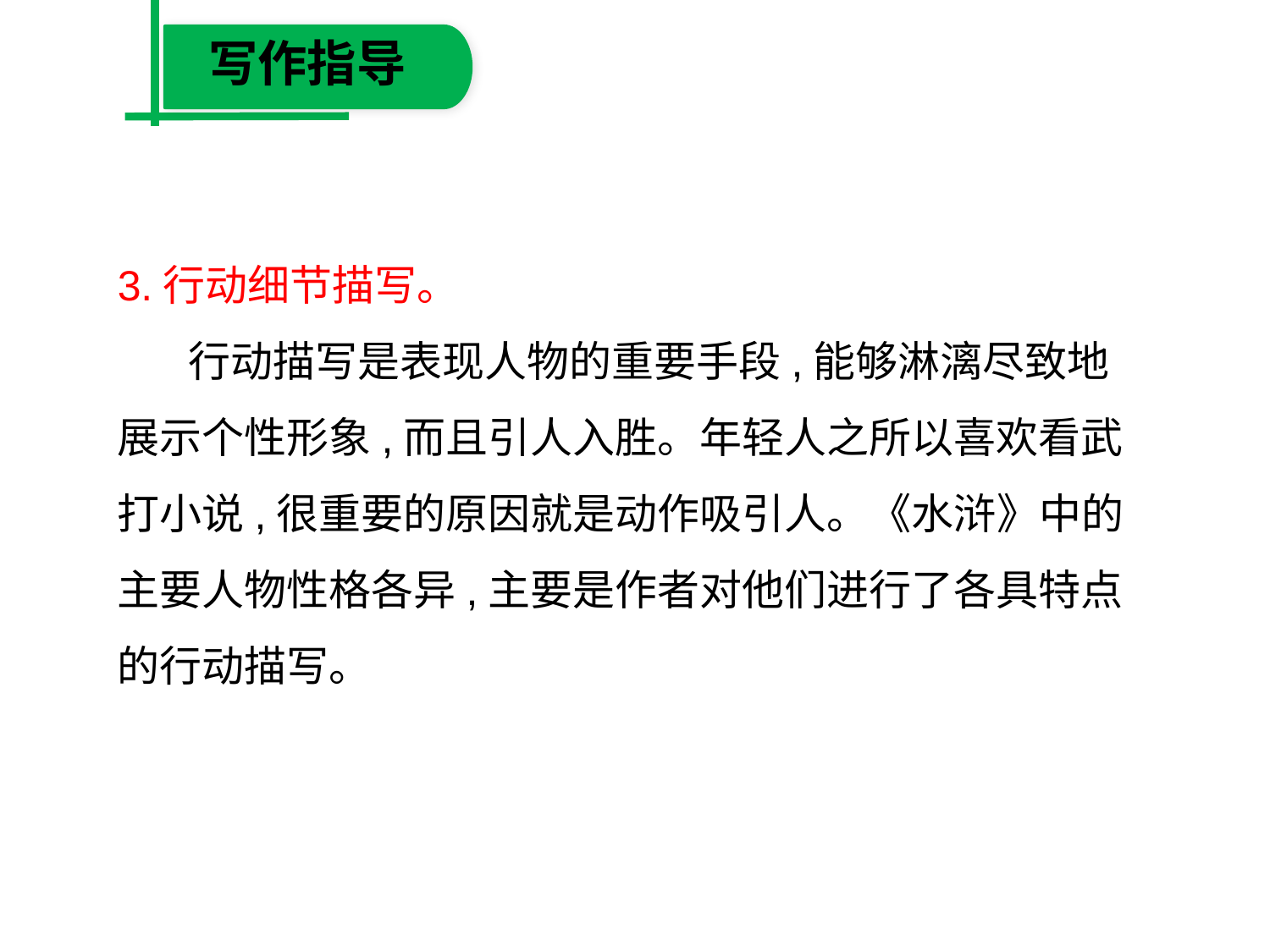

写作指导
3.行动细节描写。
　   行动描写是表现人物的重要手段,能够淋漓尽致地展示个性形象,而且引人入胜。年轻人之所以喜欢看武打小说,很重要的原因就是动作吸引人。《水浒》中的主要人物性格各异,主要是作者对他们进行了各具特点的行动描写。